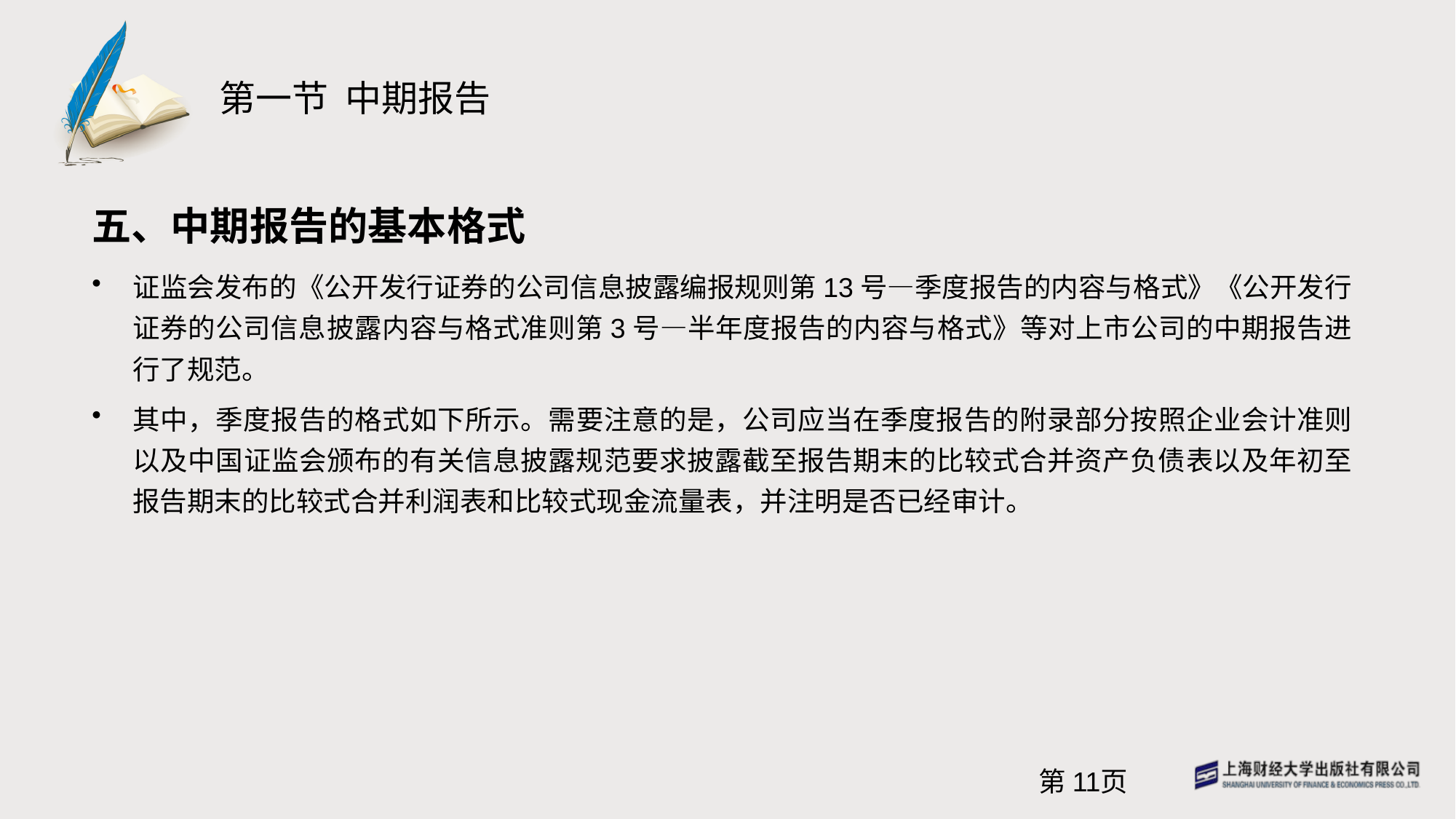

# 第一节  中期报告
五、中期报告的基本格式
证监会发布的《公开发行证券的公司信息披露编报规则第13号—季度报告的内容与格式》《公开发行证券的公司信息披露内容与格式准则第3号—半年度报告的内容与格式》等对上市公司的中期报告进行了规范。
其中，季度报告的格式如下所示。需要注意的是，公司应当在季度报告的附录部分按照企业会计准则以及中国证监会颁布的有关信息披露规范要求披露截至报告期末的比较式合并资产负债表以及年初至报告期末的比较式合并利润表和比较式现金流量表，并注明是否已经审计。

11